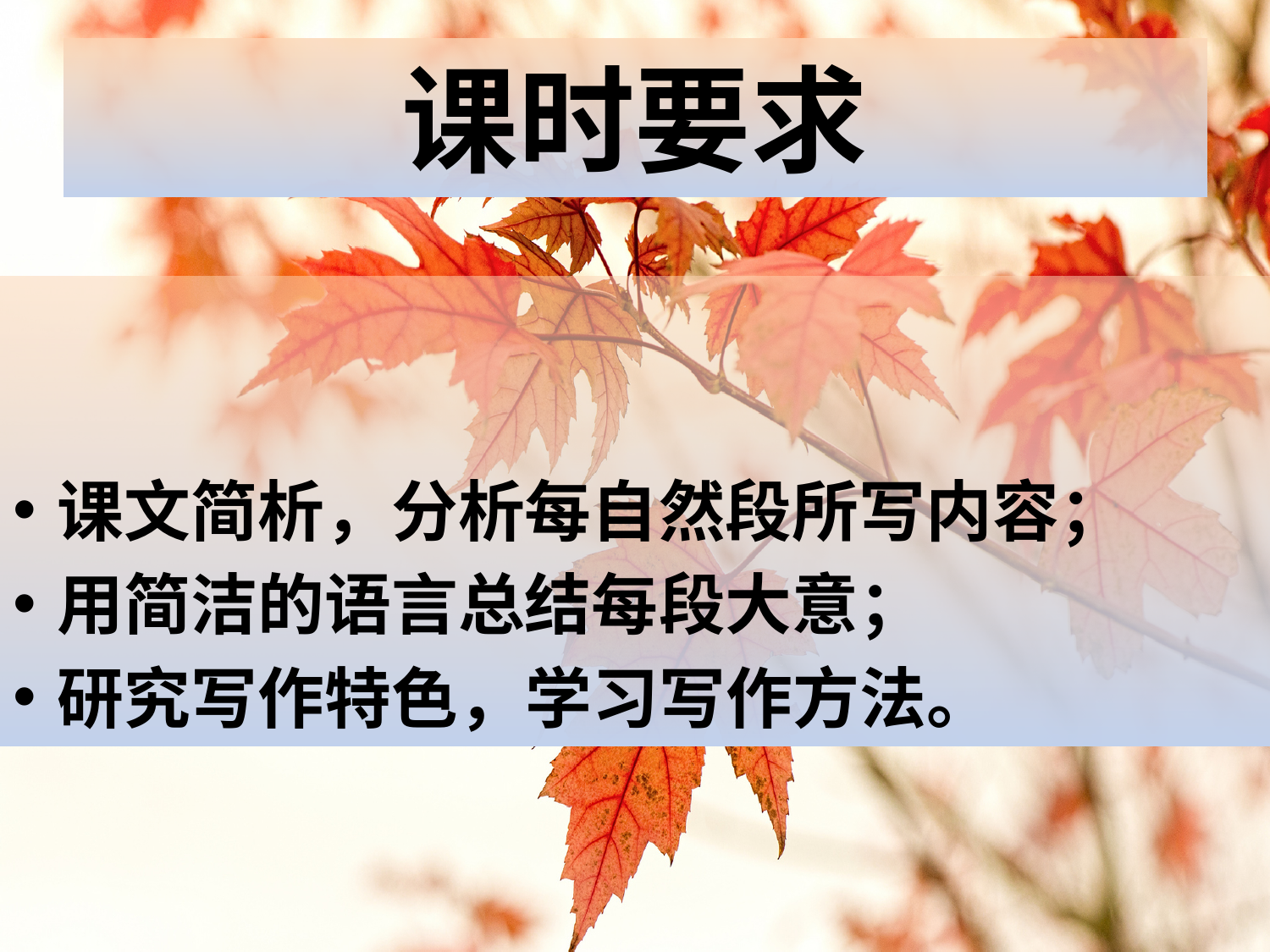

# 课时要求

课文简析，分析每自然段所写内容；
用简洁的语言总结每段大意；
研究写作特色，学习写作方法。